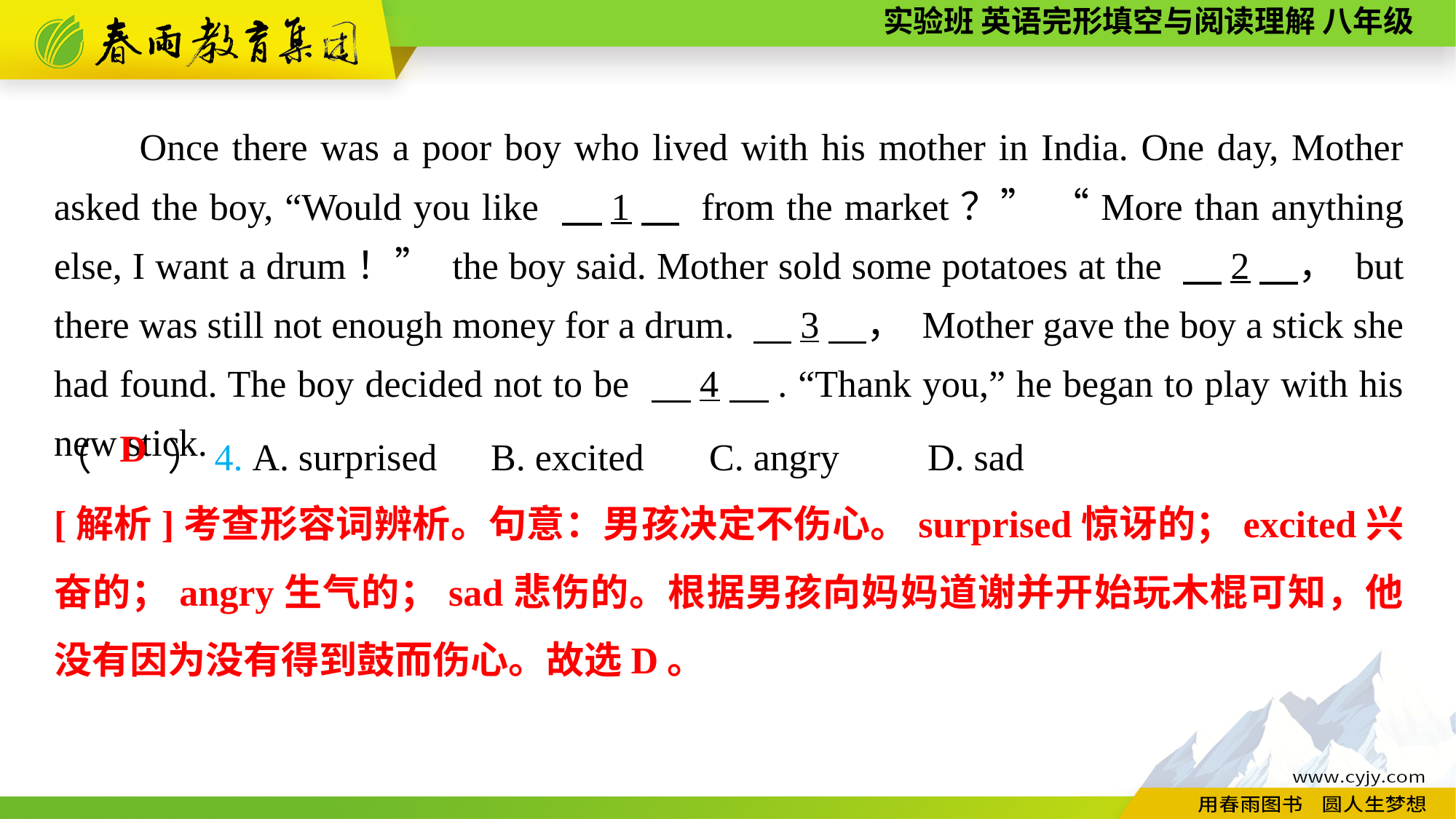

Once there was a poor boy who lived with his mother in India. One day, Mother asked the boy, “Would you like 　1　 from the market？” “More than anything else, I want a drum！” the boy said. Mother sold some potatoes at the 　2　， but there was still not enough money for a drum. 　3　， Mother gave the boy a stick she had found. The boy decided not to be 　4　. “Thank you,” he began to play with his new stick.
（　　）4. A. surprised	B. excited	C. angry	D. sad
D
[解析]考查形容词辨析。句意：男孩决定不伤心。surprised惊讶的；excited兴奋的；angry生气的；sad悲伤的。根据男孩向妈妈道谢并开始玩木棍可知，他没有因为没有得到鼓而伤心。故选D。